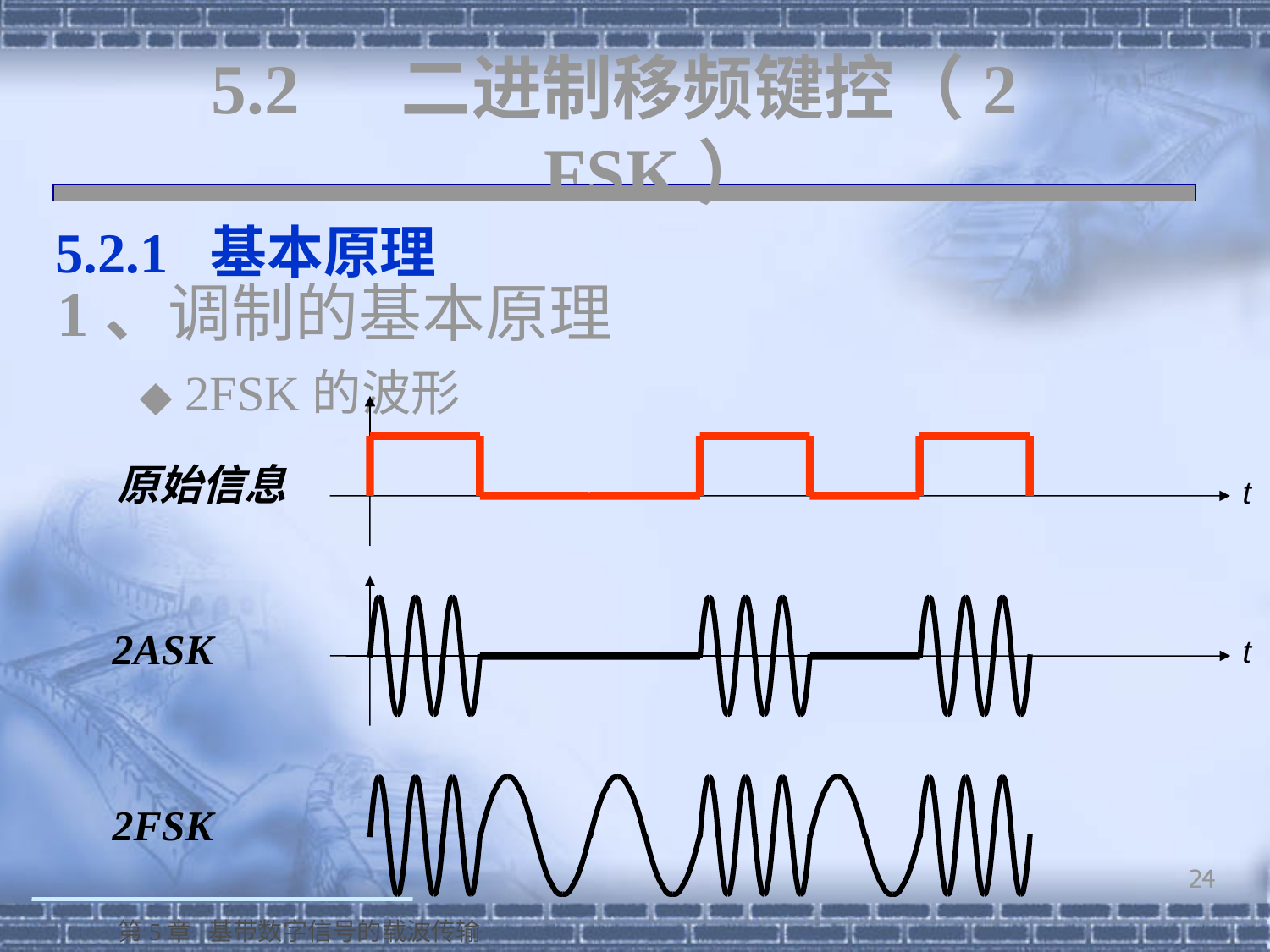

# 5.2  二进制移频键控（2	FSK）
   5.2.1  基本原理

1、调制的基本原理
◆ 2FSK的波形

原始信息
t

t

2ASK

2FSK
24